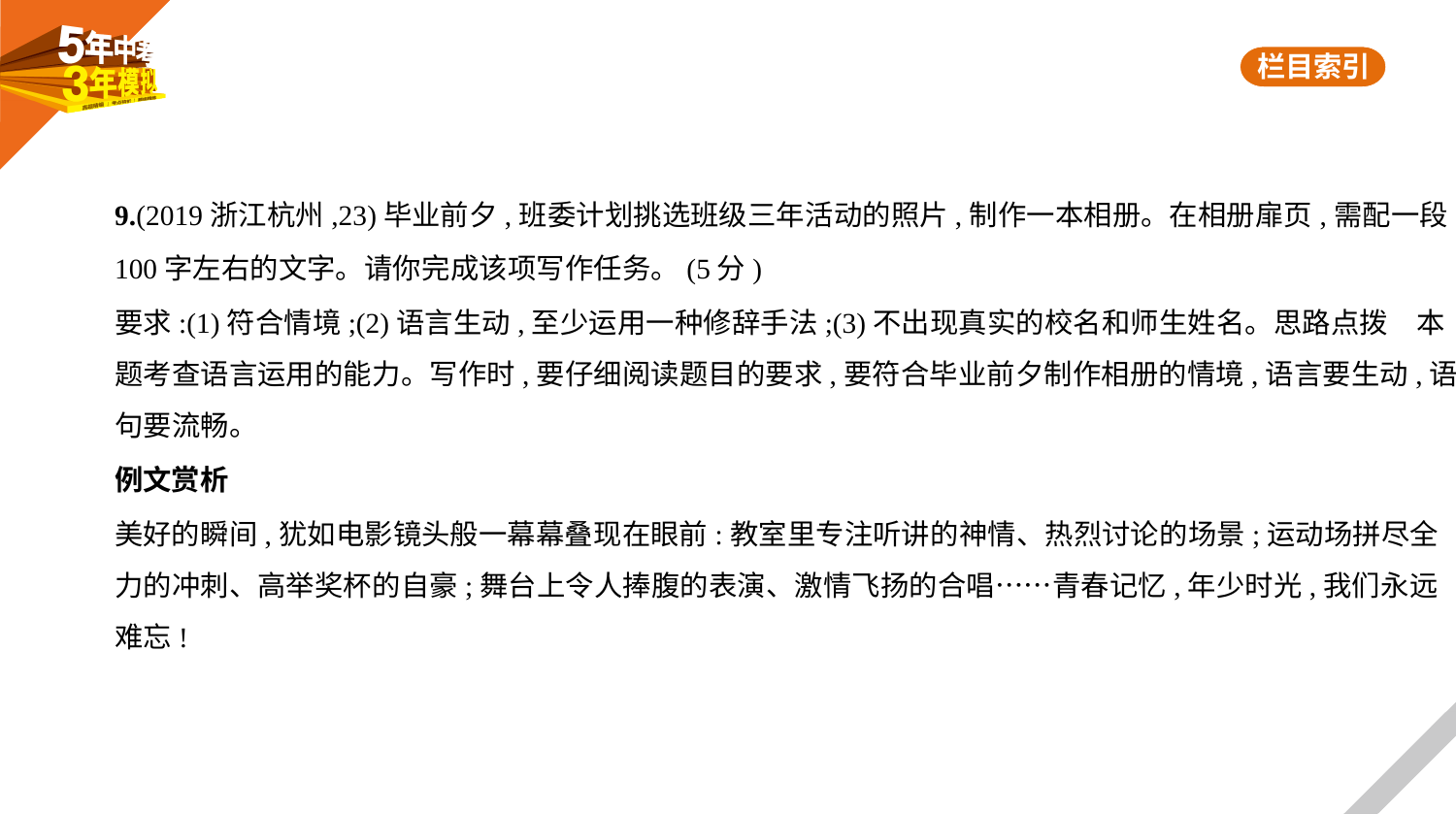

9.(2019浙江杭州,23)毕业前夕,班委计划挑选班级三年活动的照片,制作一本相册。在相册扉页,需配一段
100字左右的文字。请你完成该项写作任务。(5分)
要求:(1)符合情境;(2)语言生动,至少运用一种修辞手法;(3)不出现真实的校名和师生姓名。思路点拨　本
题考查语言运用的能力。写作时,要仔细阅读题目的要求,要符合毕业前夕制作相册的情境,语言要生动,语
句要流畅。
例文赏析
美好的瞬间,犹如电影镜头般一幕幕叠现在眼前:教室里专注听讲的神情、热烈讨论的场景;运动场拼尽全
力的冲刺、高举奖杯的自豪;舞台上令人捧腹的表演、激情飞扬的合唱……青春记忆,年少时光,我们永远
难忘!